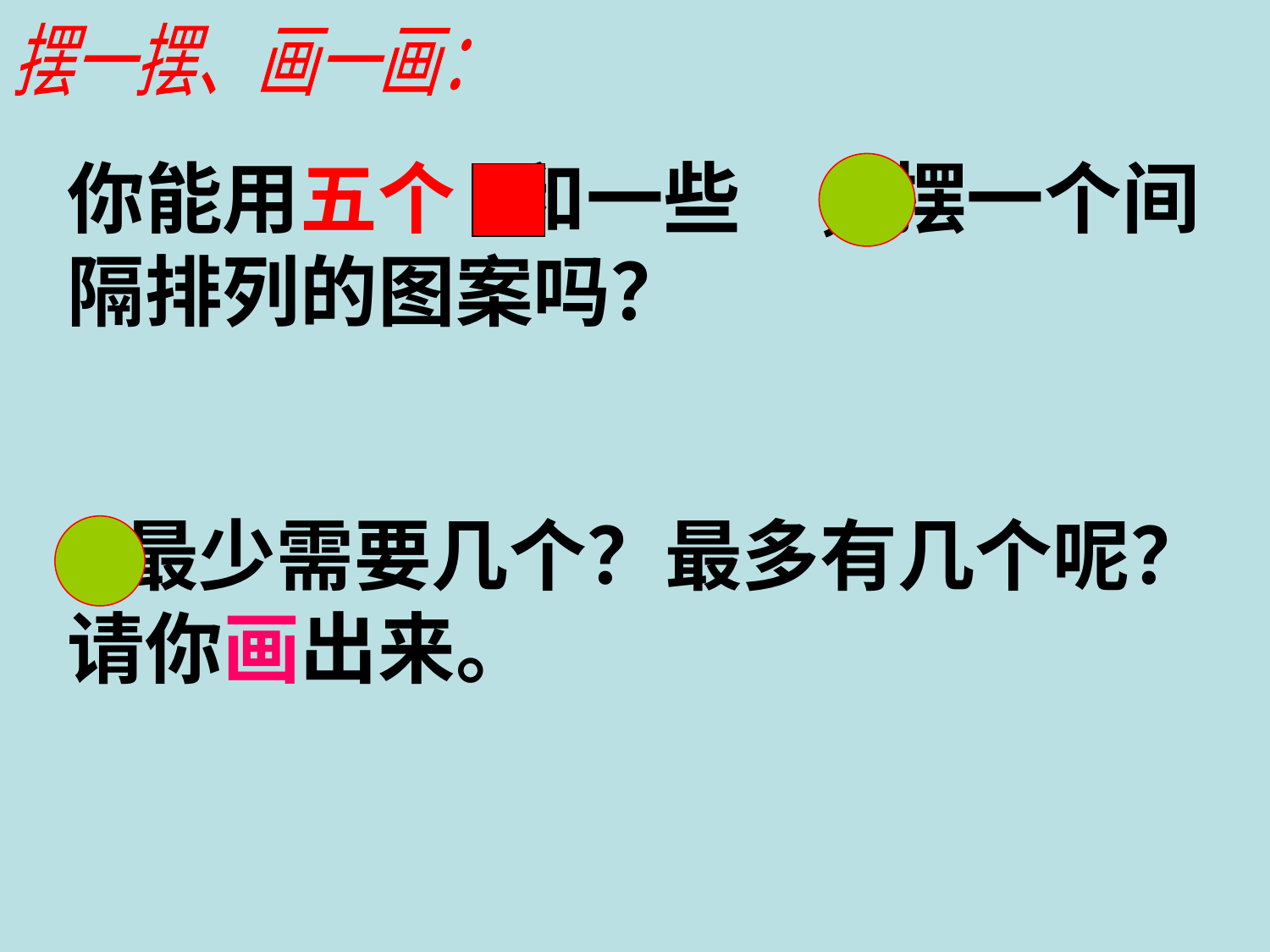

摆一摆、画一画：
你能用五个   和一些    ，摆一个间隔排列的图案吗？

  最少需要几个？最多有几个呢？请你画出来。